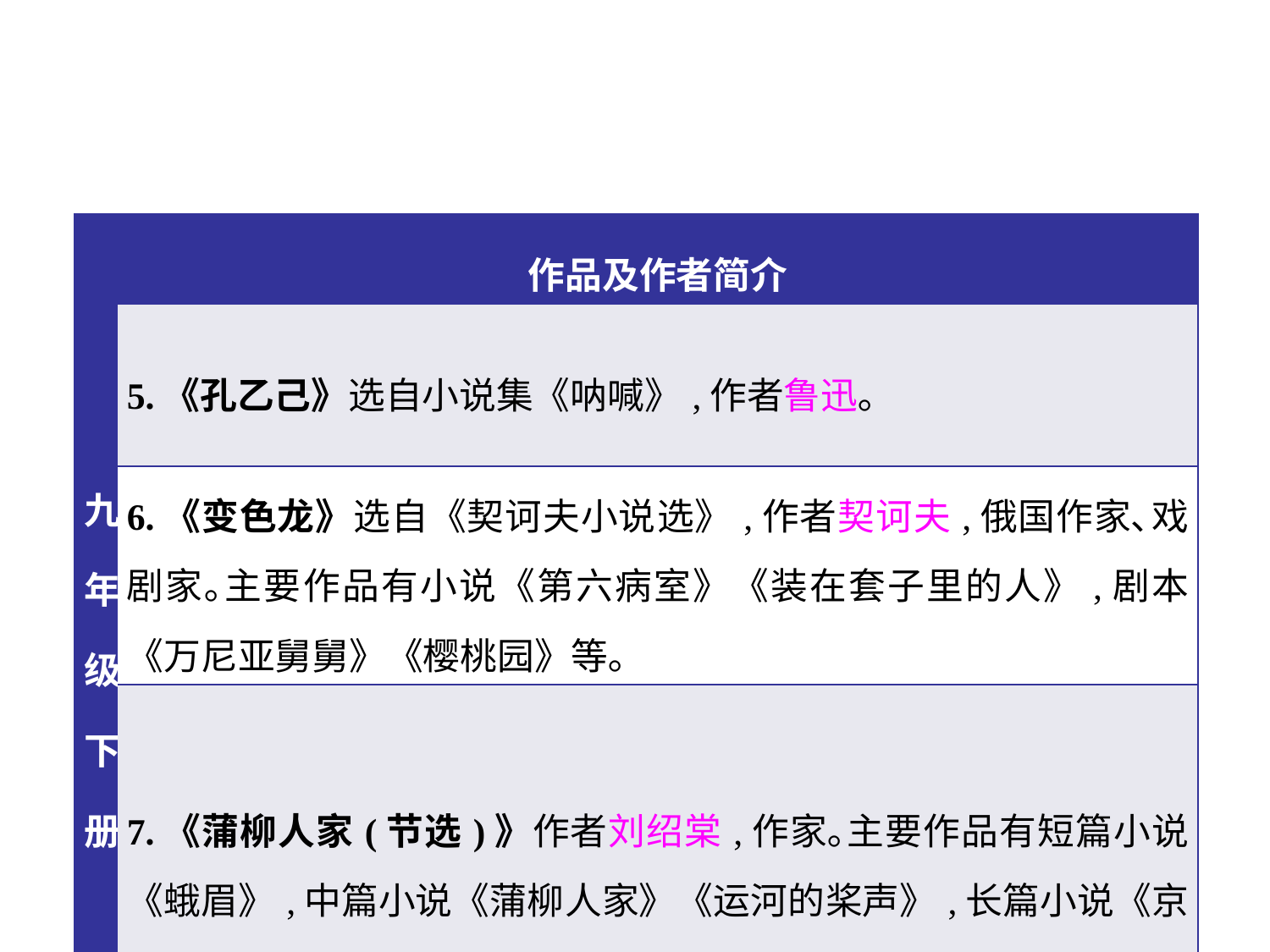

| 九年级下册 | 作品及作者简介 |
| --- | --- |
|  | 5.《孔乙己》选自小说集《呐喊》,作者鲁迅｡ |
|  | 6.《变色龙》选自《契诃夫小说选》,作者契诃夫,俄国作家､戏剧家｡主要作品有小说《第六病室》《装在套子里的人》,剧本《万尼亚舅舅》《樱桃园》等｡ |
|  | 7.《蒲柳人家(节选)》作者刘绍棠,作家｡主要作品有短篇小说《蛾眉》,中篇小说《蒲柳人家》《运河的桨声》,长篇小说《京门脸子》等｡ |